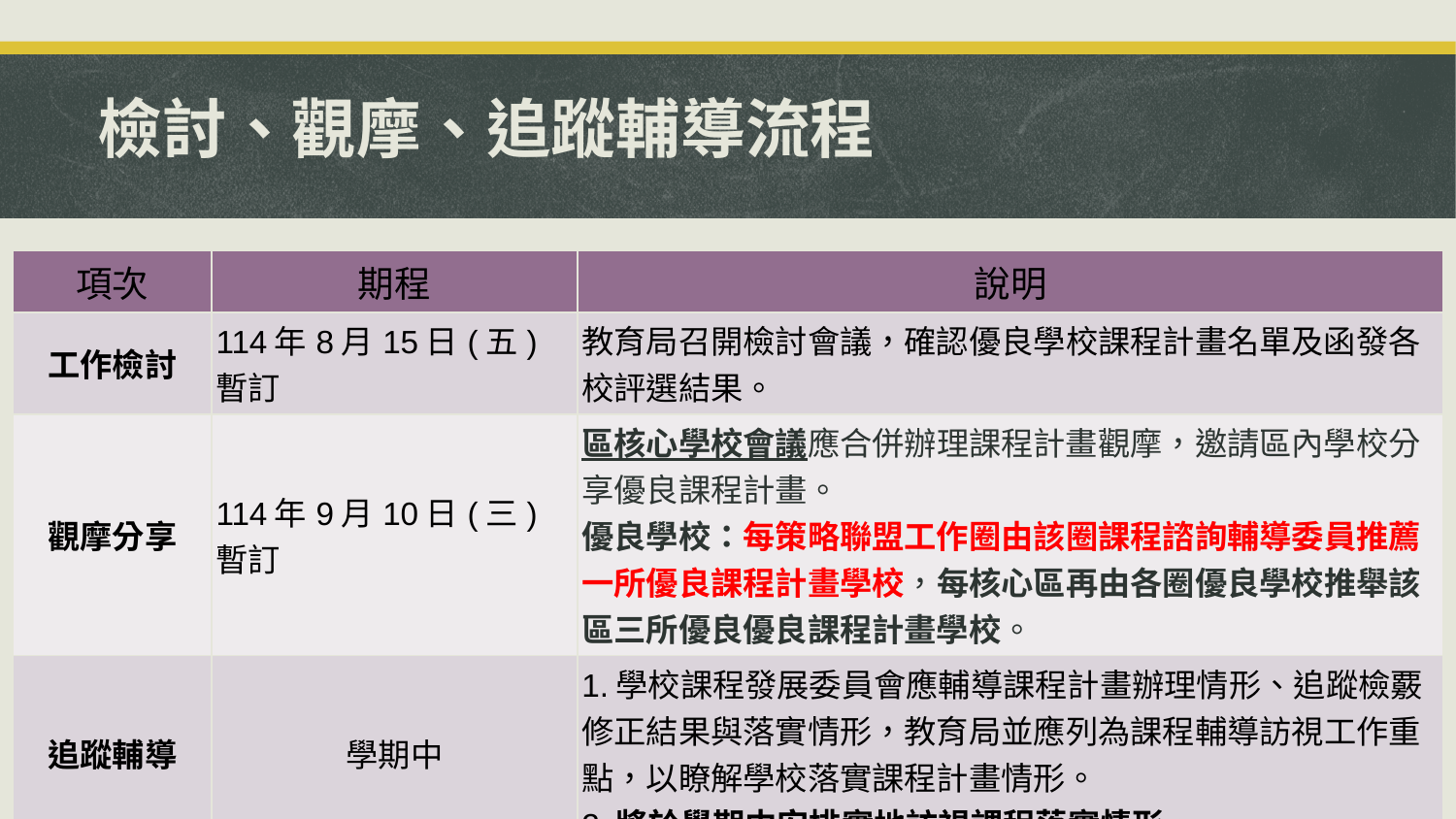

# 檢討、觀摩、追蹤輔導流程
| 項次 | 期程 | 說明 |
| --- | --- | --- |
| 工作檢討 | 114年8月15日(五)暫訂 | 教育局召開檢討會議，確認優良學校課程計畫名單及函發各校評選結果。 |
| 觀摩分享 | 114年9月10日(三)暫訂 | 區核心學校會議應合併辦理課程計畫觀摩，邀請區內學校分享優良課程計畫。 優良學校：每策略聯盟工作圈由該圈課程諮詢輔導委員推薦一所優良課程計畫學校，每核心區再由各圈優良學校推舉該區三所優良優良課程計畫學校。 |
| 追蹤輔導 | 學期中 | 1.學校課程發展委員會應輔導課程計畫辦理情形、追蹤檢覈修正結果與落實情形，教育局並應列為課程輔導訪視工作重點，以瞭解學校落實課程計畫情形。 2.將於學期中安排實地訪視課程落實情形。 |